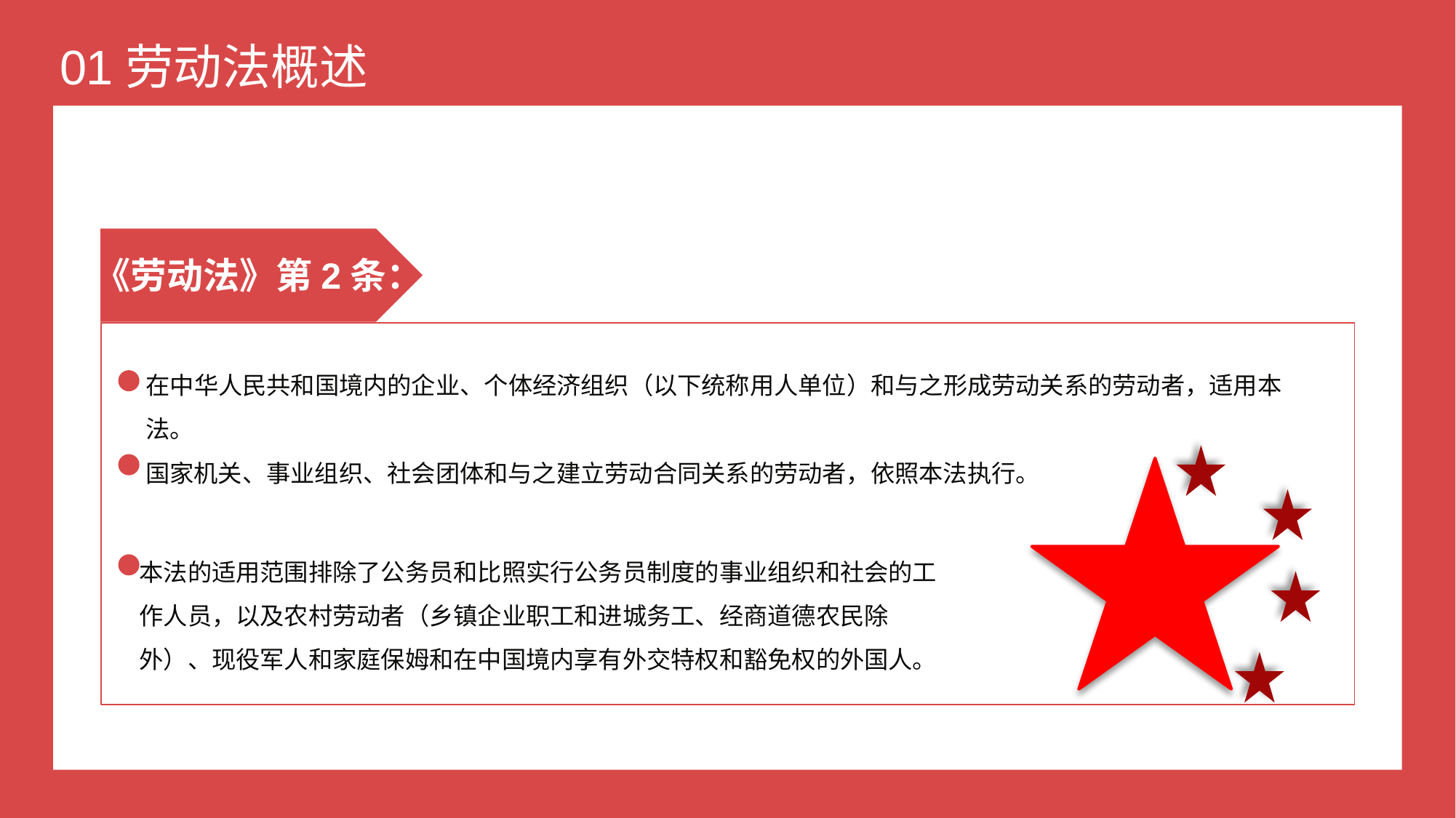

《劳动法》第2条：

在中华人民共和国境内的企业、个体经济组织（以下统称用人单位）和与之形成劳动关系的劳动者，适用本法。

国家机关、事业组织、社会团体和与之建立劳动合同关系的劳动者，依照本法执行。
本法的适用范围排除了公务员和比照实行公务员制度的事业组织和社会的工作人员，以及农村劳动者（乡镇企业职工和进城务工、经商道德农民除外）、现役军人和家庭保姆和在中国境内享有外交特权和豁免权的外国人。